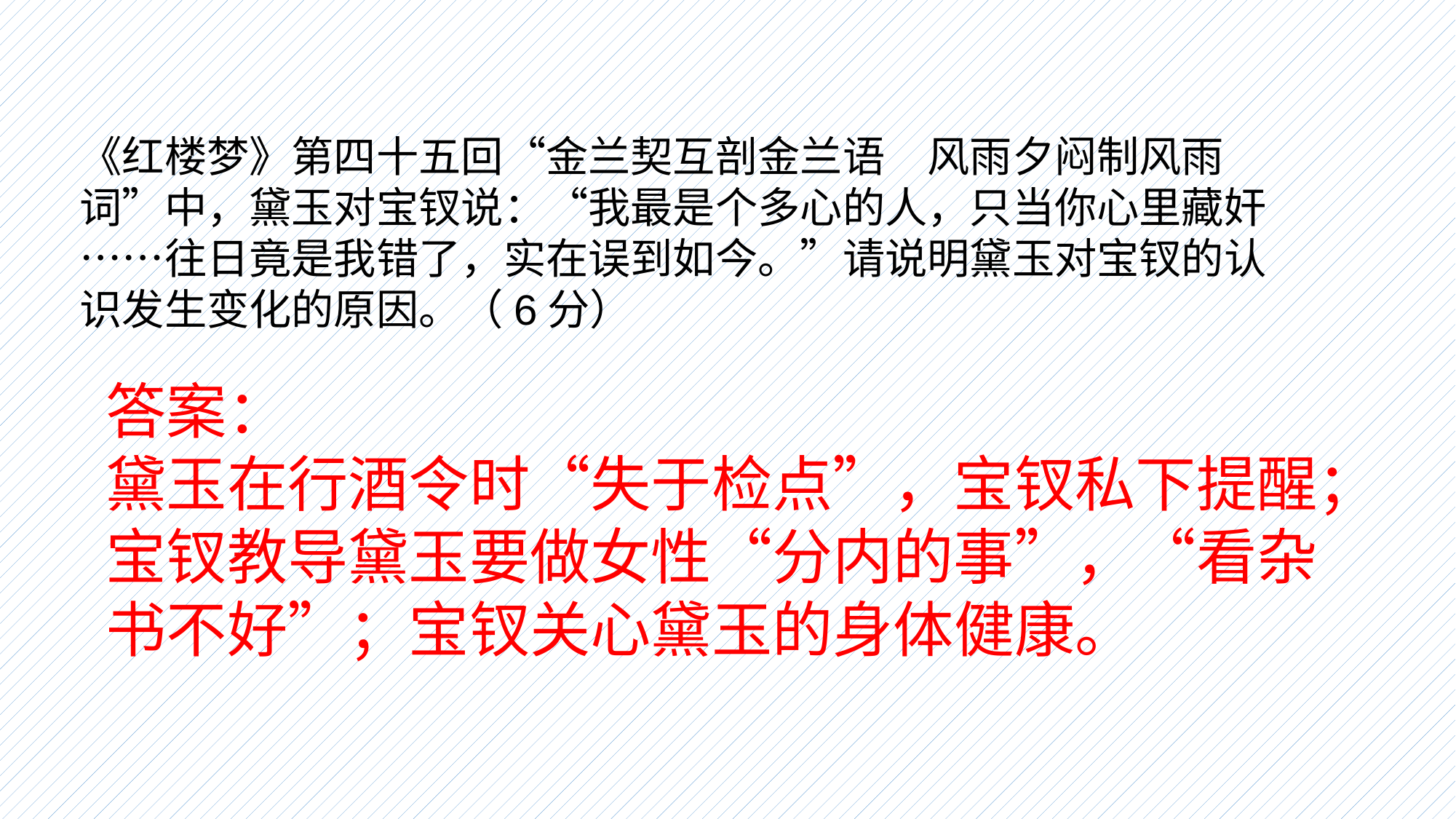

《红楼梦》第四十五回“金兰契互剖金兰语　风雨夕闷制风雨词”中，黛玉对宝钗说：“我最是个多心的人，只当你心里藏奸……往日竟是我错了，实在误到如今。”请说明黛玉对宝钗的认识发生变化的原因。（6分）
答案：
黛玉在行酒令时“失于检点”，宝钗私下提醒；宝钗教导黛玉要做女性“分内的事”，“看杂书不好”；宝钗关心黛玉的身体健康。